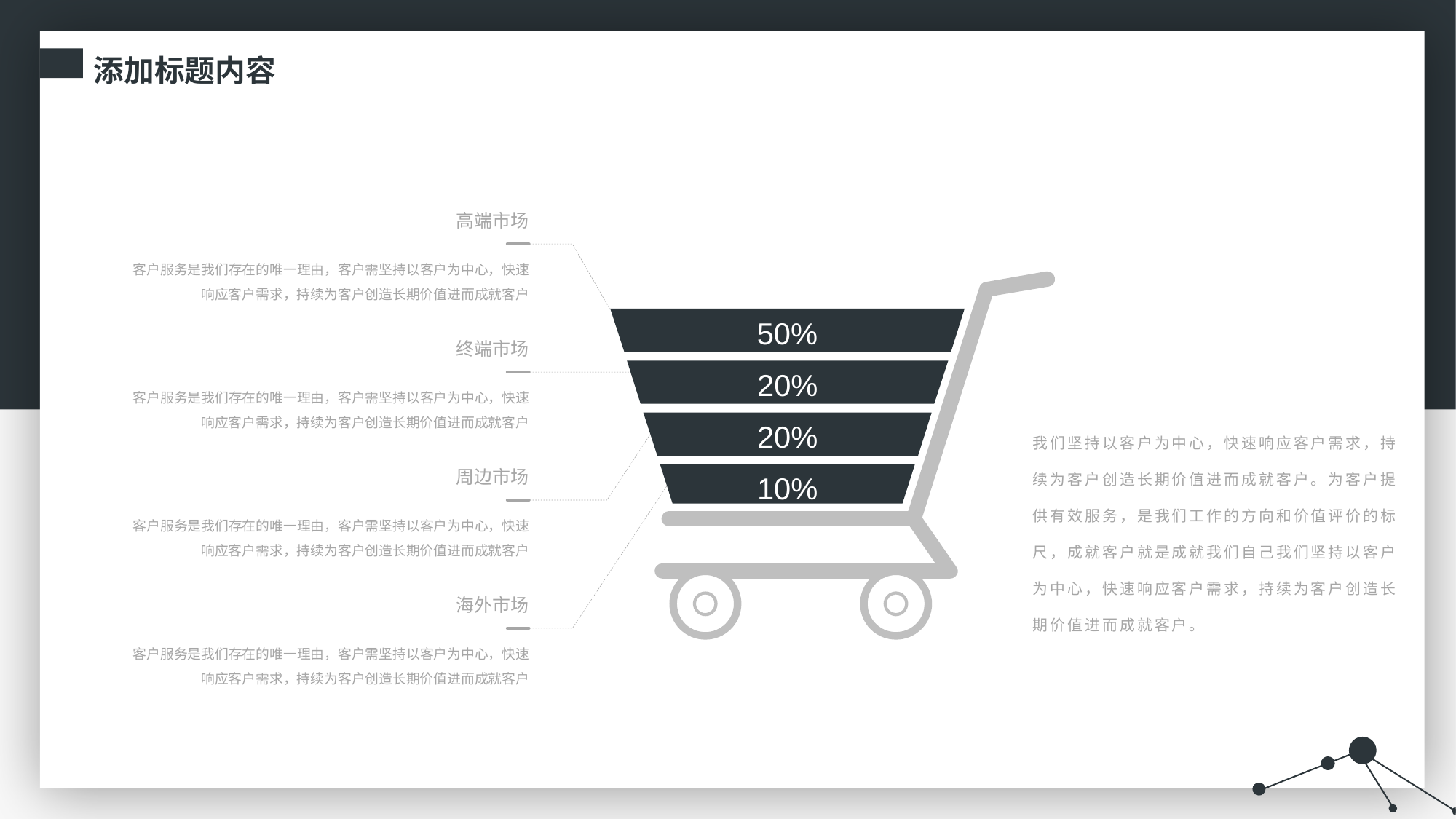

添加标题内容

高端市场

客户服务是我们存在的唯一理由，客户需坚持以客户为中心，快速响应客户需求，持续为客户创造长期价值进而成就客户

50%
20%
20%
10%
终端市场

客户服务是我们存在的唯一理由，客户需坚持以客户为中心，快速响应客户需求，持续为客户创造长期价值进而成就客户
我们坚持以客户为中心，快速响应客户需求，持续为客户创造长期价值进而成就客户。为客户提供有效服务，是我们工作的方向和价值评价的标尺，成就客户就是成就我们自己我们坚持以客户为中心，快速响应客户需求，持续为客户创造长期价值进而成就客户。

周边市场

客户服务是我们存在的唯一理由，客户需坚持以客户为中心，快速响应客户需求，持续为客户创造长期价值进而成就客户
海外市场
客户服务是我们存在的唯一理由，客户需坚持以客户为中心，快速响应客户需求，持续为客户创造长期价值进而成就客户